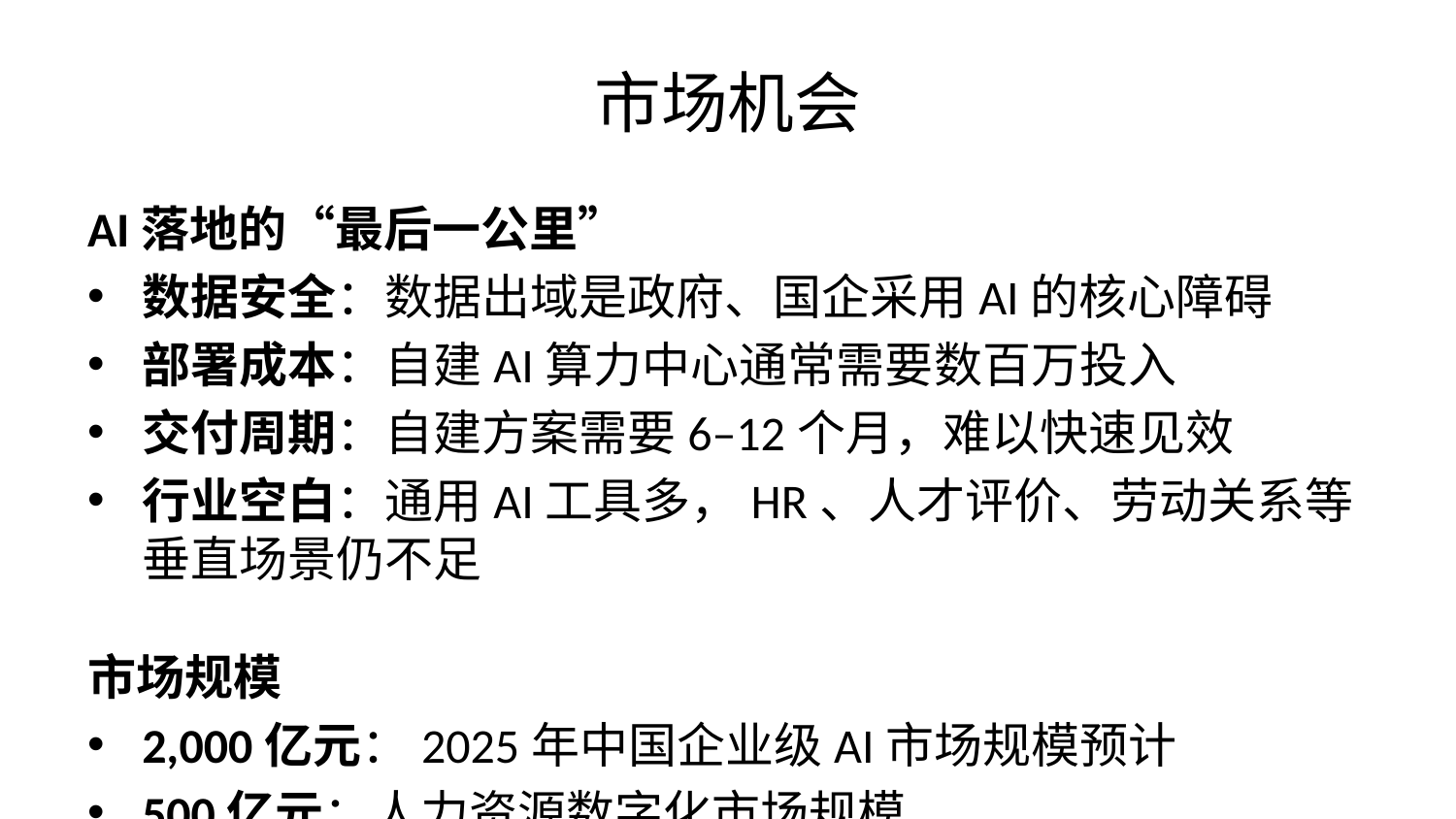

# 市场机会
AI落地的“最后一公里”
数据安全：数据出域是政府、国企采用AI的核心障碍
部署成本：自建AI算力中心通常需要数百万投入
交付周期：自建方案需要6–12个月，难以快速见效
行业空白：通用AI工具多，HR、人才评价、劳动关系等垂直场景仍不足
市场规模
2,000亿元：2025年中国企业级AI市场规模预计
500亿元：人力资源数字化市场规模
35%+：边缘计算市场年复合增长率
<15%：人力资源AI渗透率，仍处于早期阶段